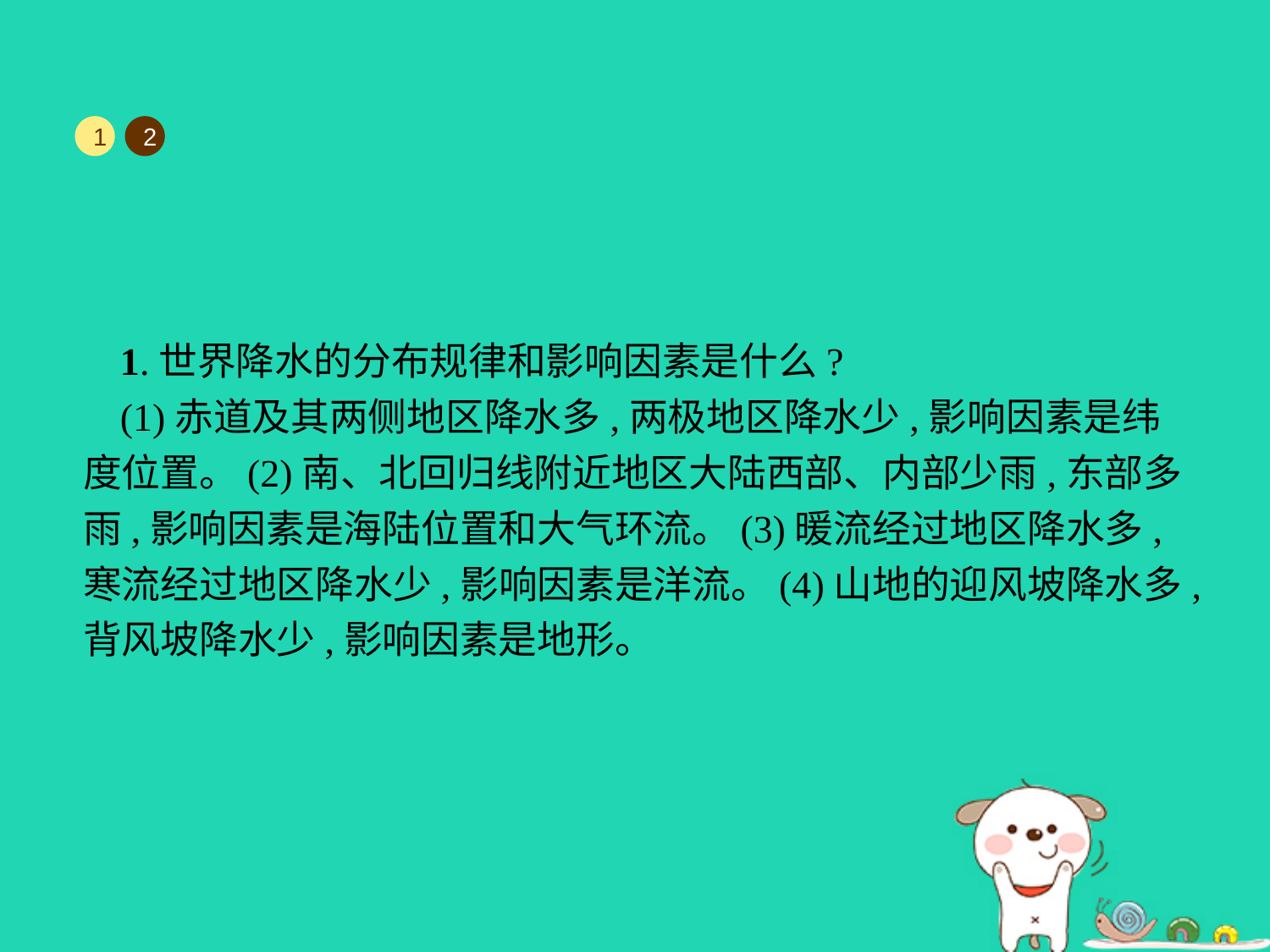

1
2
1.世界降水的分布规律和影响因素是什么?
(1)赤道及其两侧地区降水多,两极地区降水少,影响因素是纬度位置。(2)南、北回归线附近地区大陆西部、内部少雨,东部多雨,影响因素是海陆位置和大气环流。(3)暖流经过地区降水多,寒流经过地区降水少,影响因素是洋流。(4)山地的迎风坡降水多,背风坡降水少,影响因素是地形。